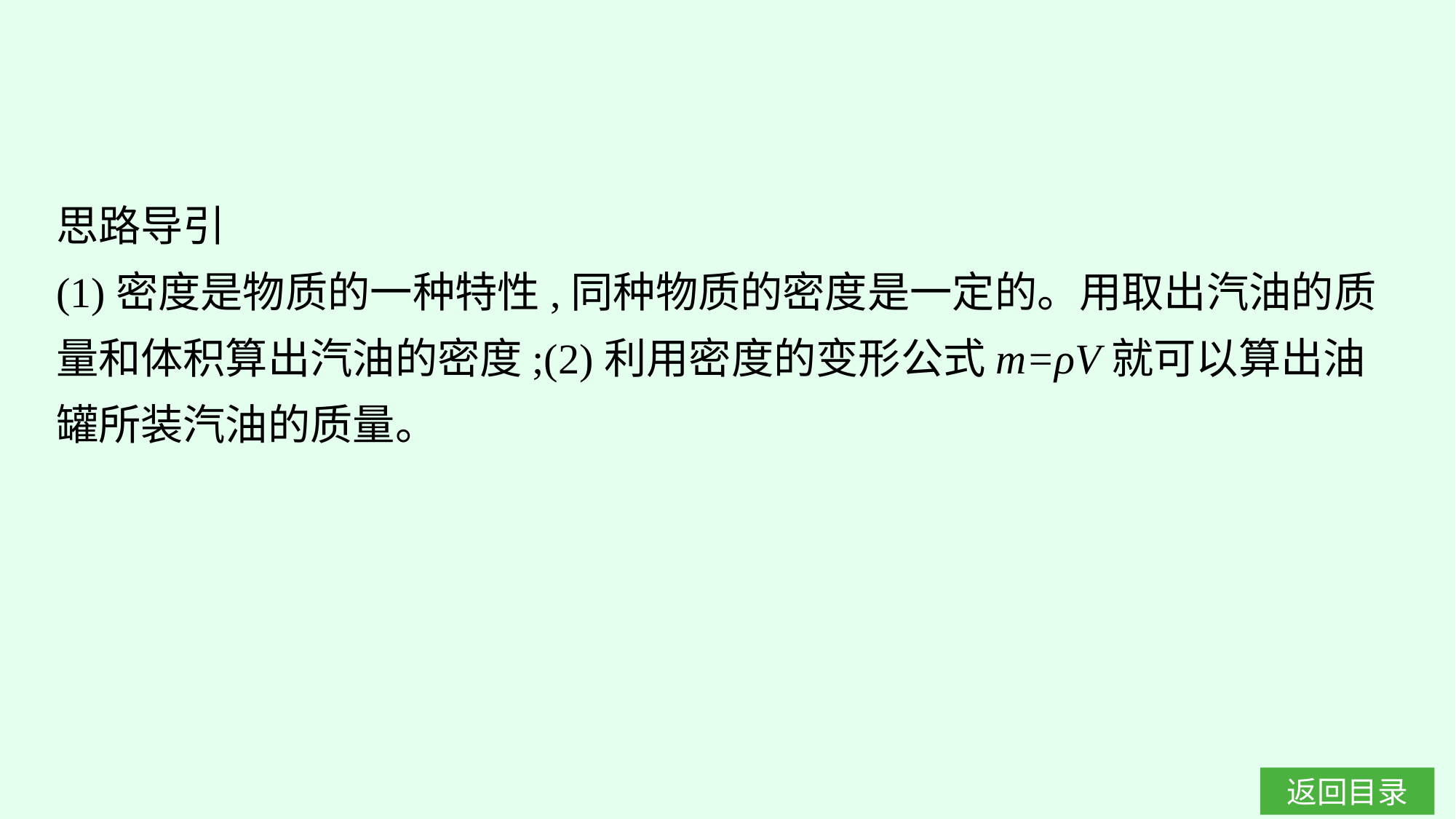

思路导引
(1)密度是物质的一种特性,同种物质的密度是一定的。用取出汽油的质量和体积算出汽油的密度;(2)利用密度的变形公式m=ρV就可以算出油罐所装汽油的质量。